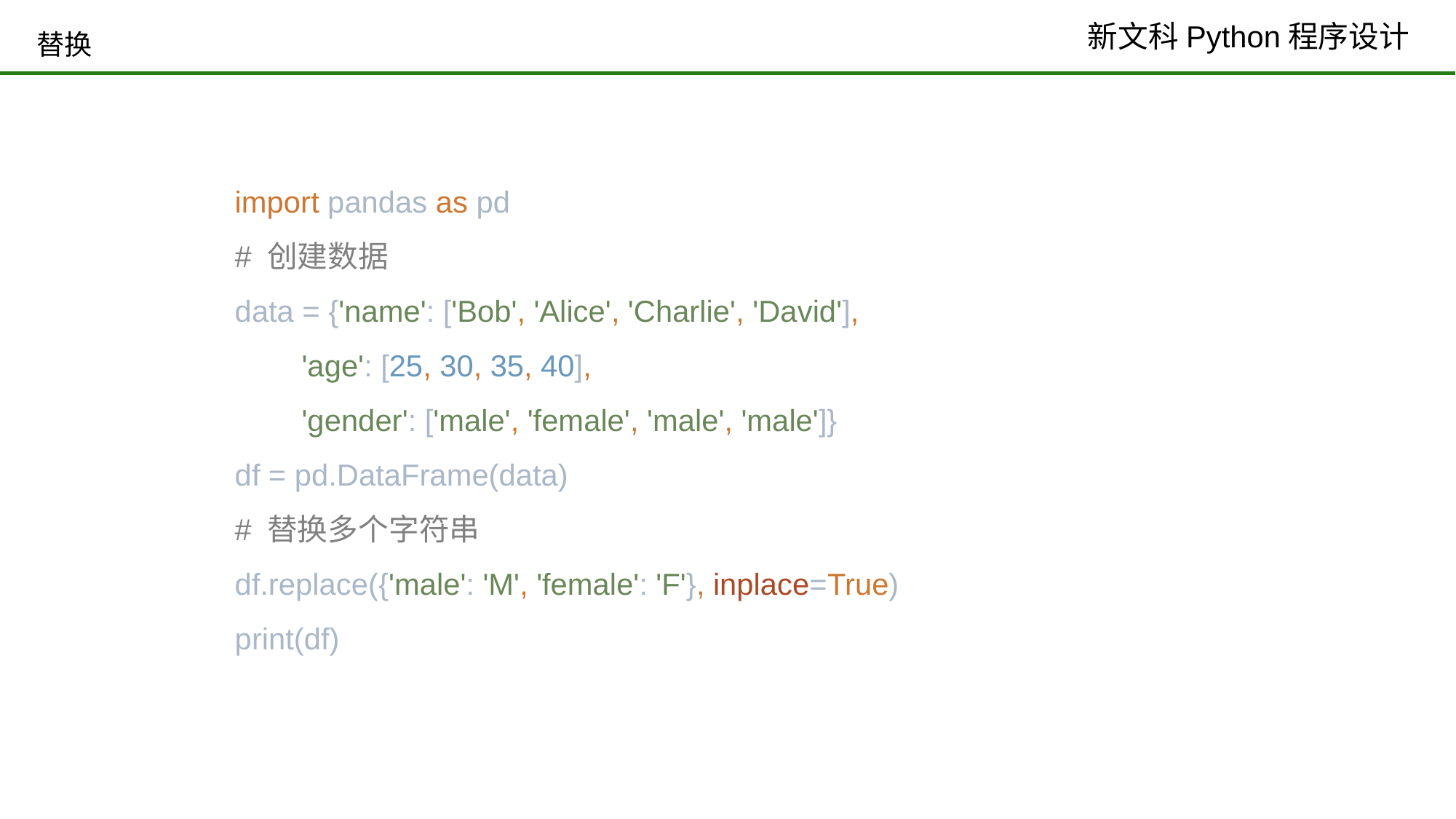

# 替换
import pandas as pd
# 创建数据
data = {'name': ['Bob', 'Alice', 'Charlie', 'David'],
        'age': [25, 30, 35, 40],
        'gender': ['male', 'female', 'male', 'male']}
df = pd.DataFrame(data)
# 替换多个字符串
df.replace({'male': 'M', 'female': 'F'}, inplace=True)
print(df)